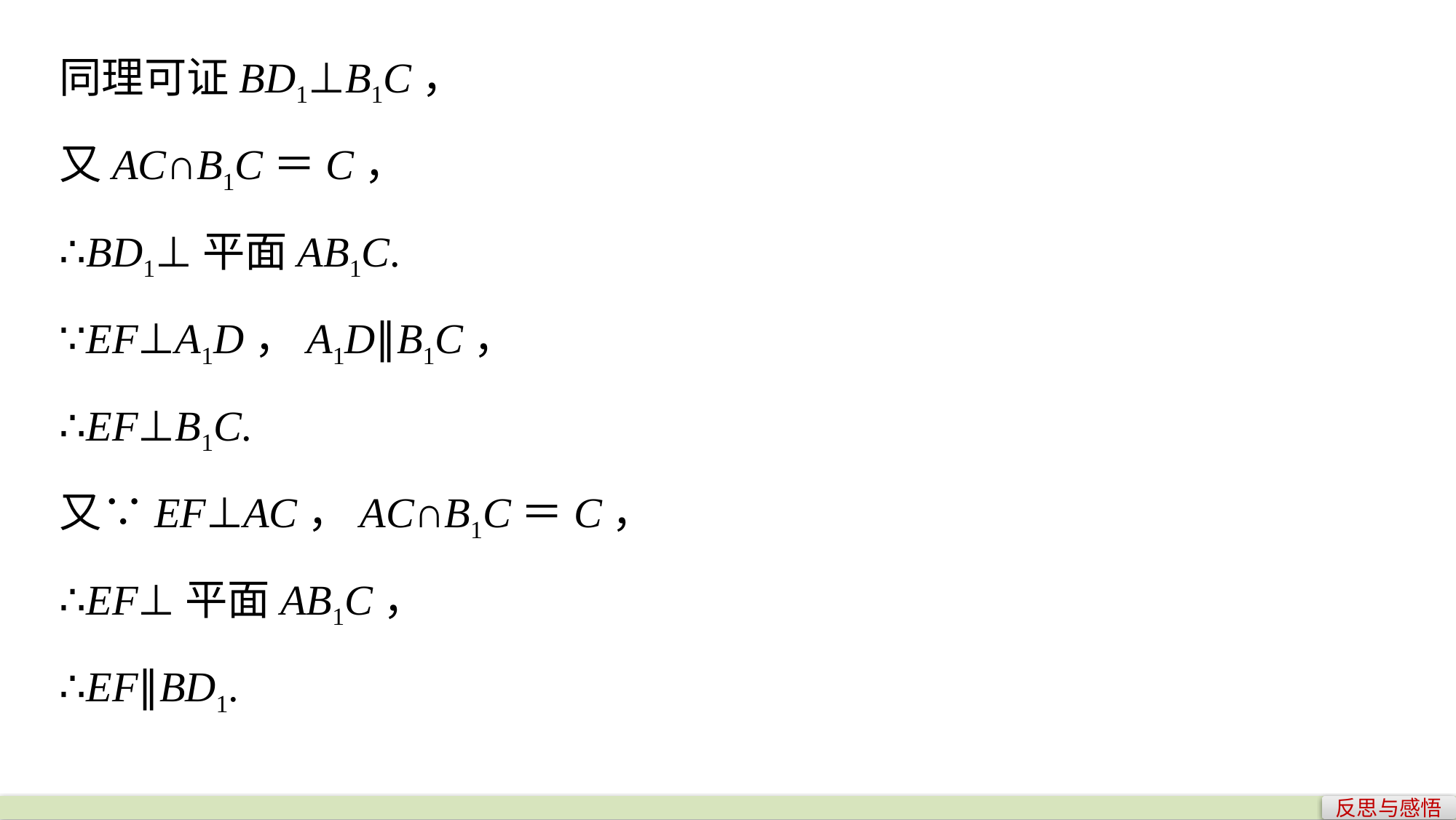

同理可证BD1⊥B1C，
又AC∩B1C＝C，
∴BD1⊥平面AB1C.
∵EF⊥A1D，A1D∥B1C，
∴EF⊥B1C.
又∵EF⊥AC，AC∩B1C＝C，
∴EF⊥平面AB1C，
∴EF∥BD1.
反思与感悟